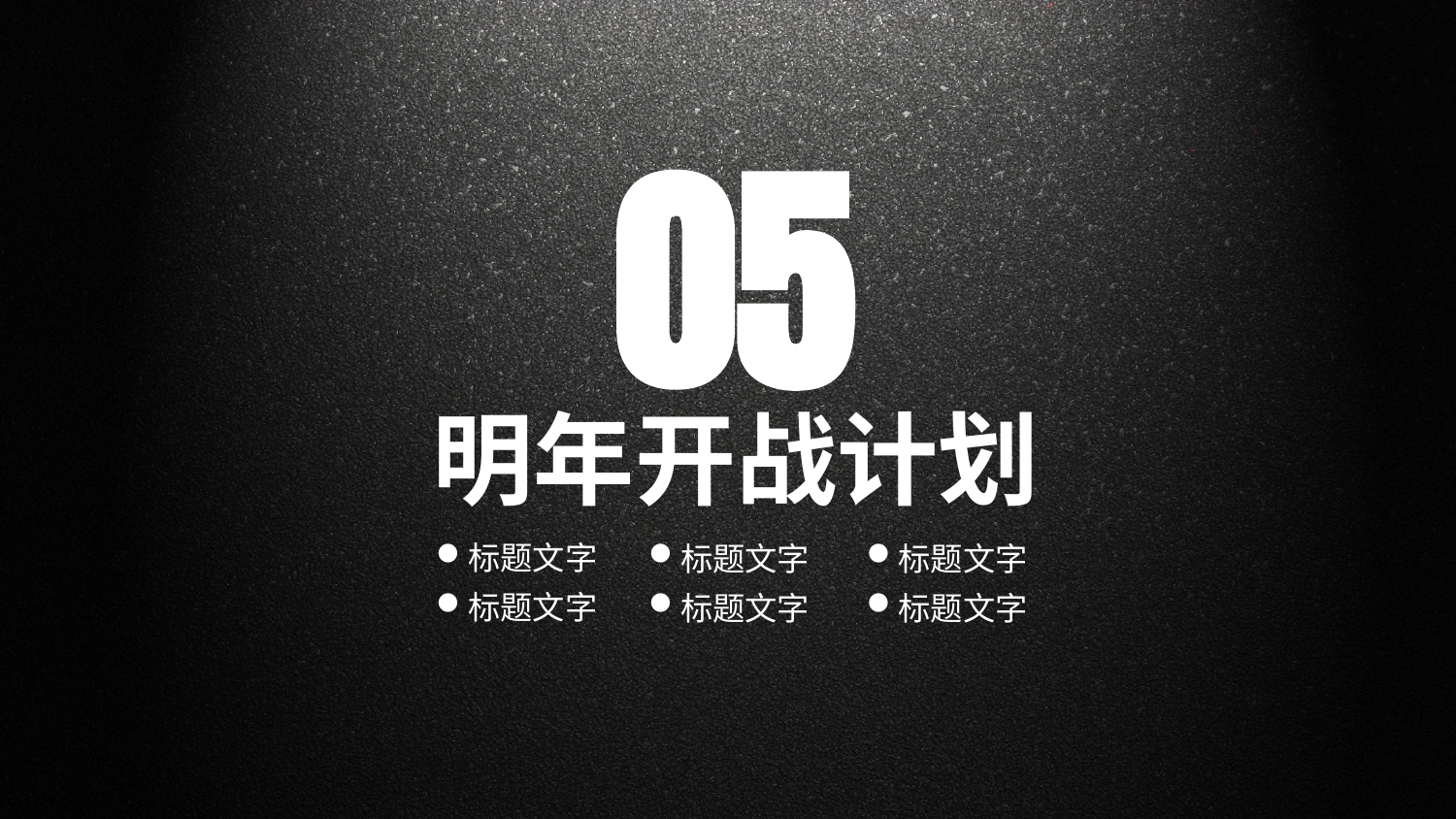

05
明年开战计划
标题文字
标题文字
标题文字
标题文字
标题文字
标题文字